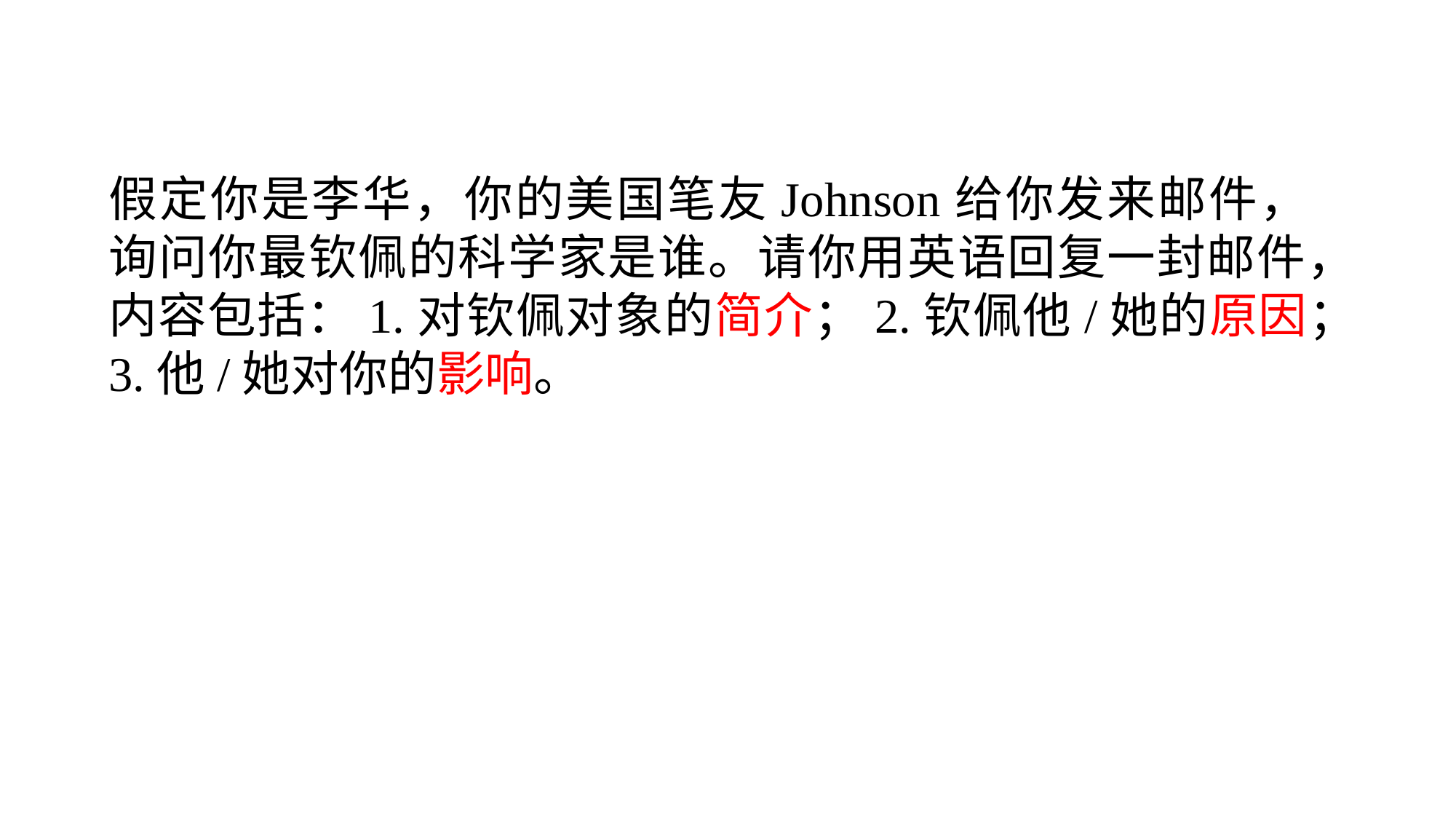

假定你是李华，你的美国笔友Johnson给你发来邮件，询问你最钦佩的科学家是谁。请你用英语回复一封邮件，内容包括：1.对钦佩对象的简介；2.钦佩他/她的原因；3.他/她对你的影响。